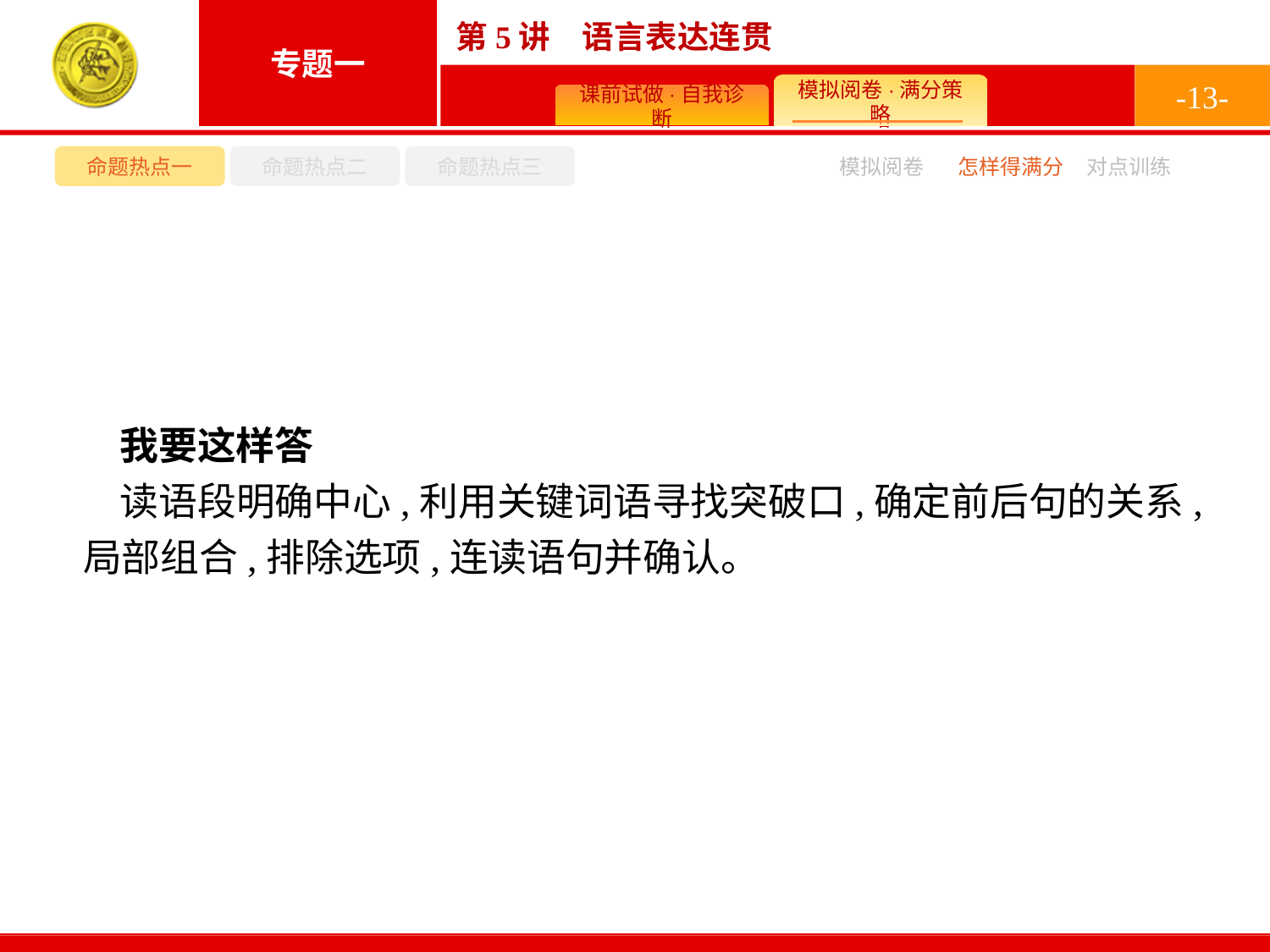

-13-
命题热点一
命题热点二
命题热点三
模拟阅卷
怎样得满分
对点训练
我要这样答
读语段明确中心,利用关键词语寻找突破口,确定前后句的关系,局部组合,排除选项,连读语句并确认。